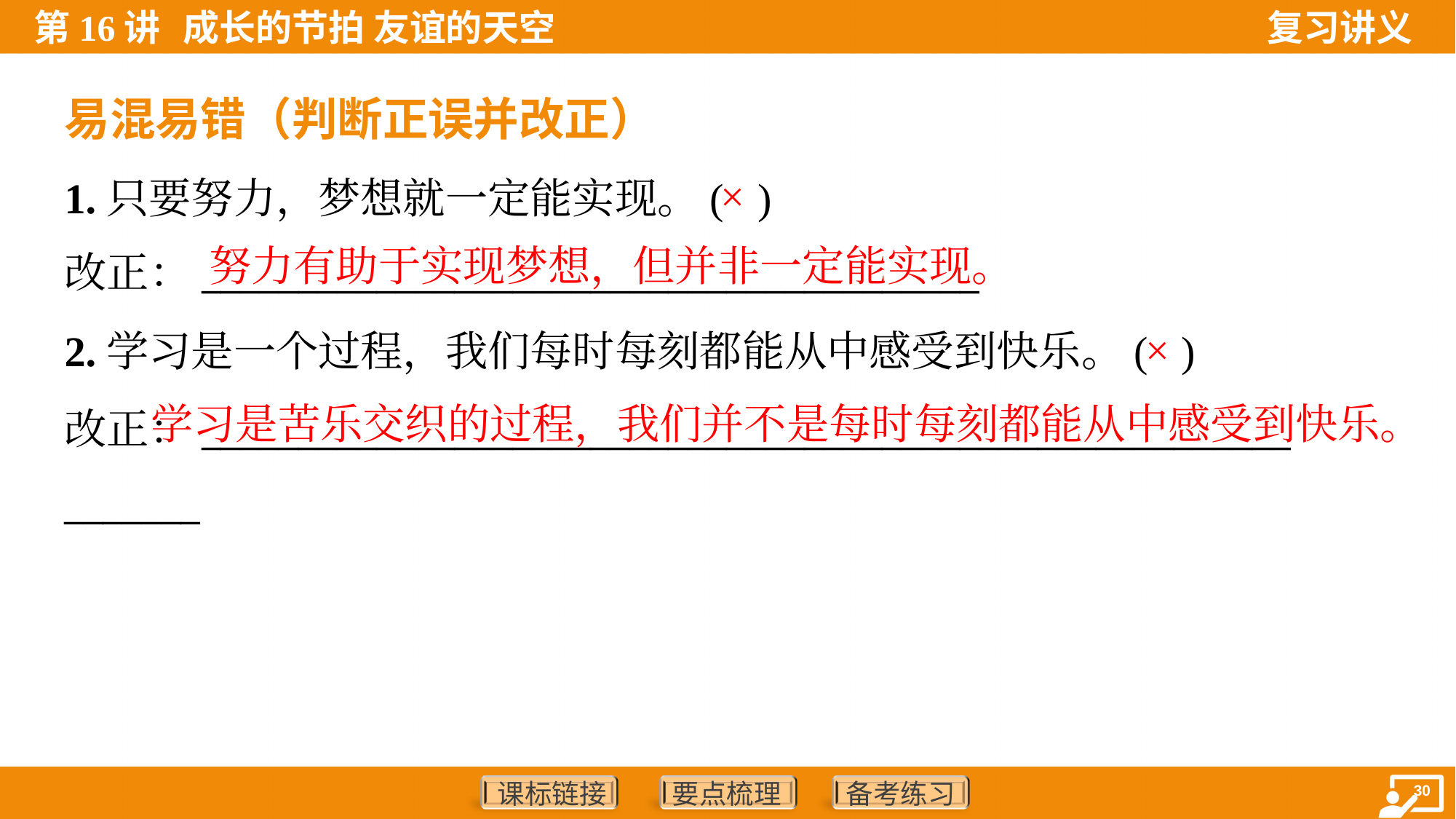

易混易错（判断正误并改正）
1.只要努力，梦想就一定能实现。(   )
改正：________________________________________
×
努力有助于实现梦想，但并非一定能实现。
2.学习是一个过程，我们每时每刻都能从中感受到快乐。(   )
改正：________________________________________________________
_______
×
       学习是苦乐交织的过程，我们并不是每时每刻都能从中感受到快乐。